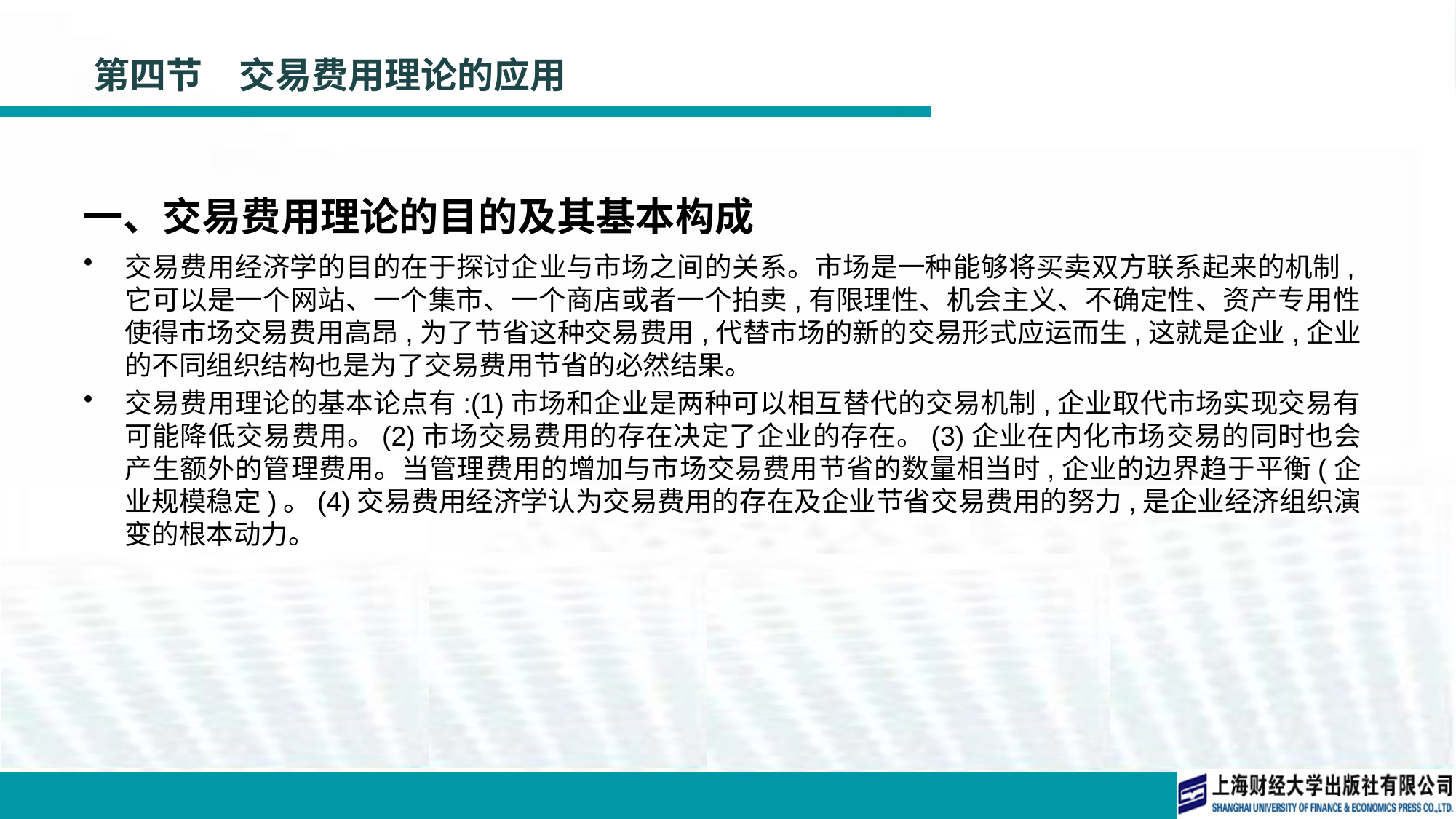

# 第四节　交易费用理论的应用
一、交易费用理论的目的及其基本构成
交易费用经济学的目的在于探讨企业与市场之间的关系。市场是一种能够将买卖双方联系起来的机制,它可以是一个网站、一个集市、一个商店或者一个拍卖,有限理性、机会主义、不确定性、资产专用性使得市场交易费用高昂,为了节省这种交易费用,代替市场的新的交易形式应运而生,这就是企业,企业的不同组织结构也是为了交易费用节省的必然结果。
交易费用理论的基本论点有:(1)市场和企业是两种可以相互替代的交易机制,企业取代市场实现交易有可能降低交易费用。(2)市场交易费用的存在决定了企业的存在。(3)企业在内化市场交易的同时也会产生额外的管理费用。当管理费用的增加与市场交易费用节省的数量相当时,企业的边界趋于平衡(企业规模稳定)。(4)交易费用经济学认为交易费用的存在及企业节省交易费用的努力,是企业经济组织演变的根本动力。